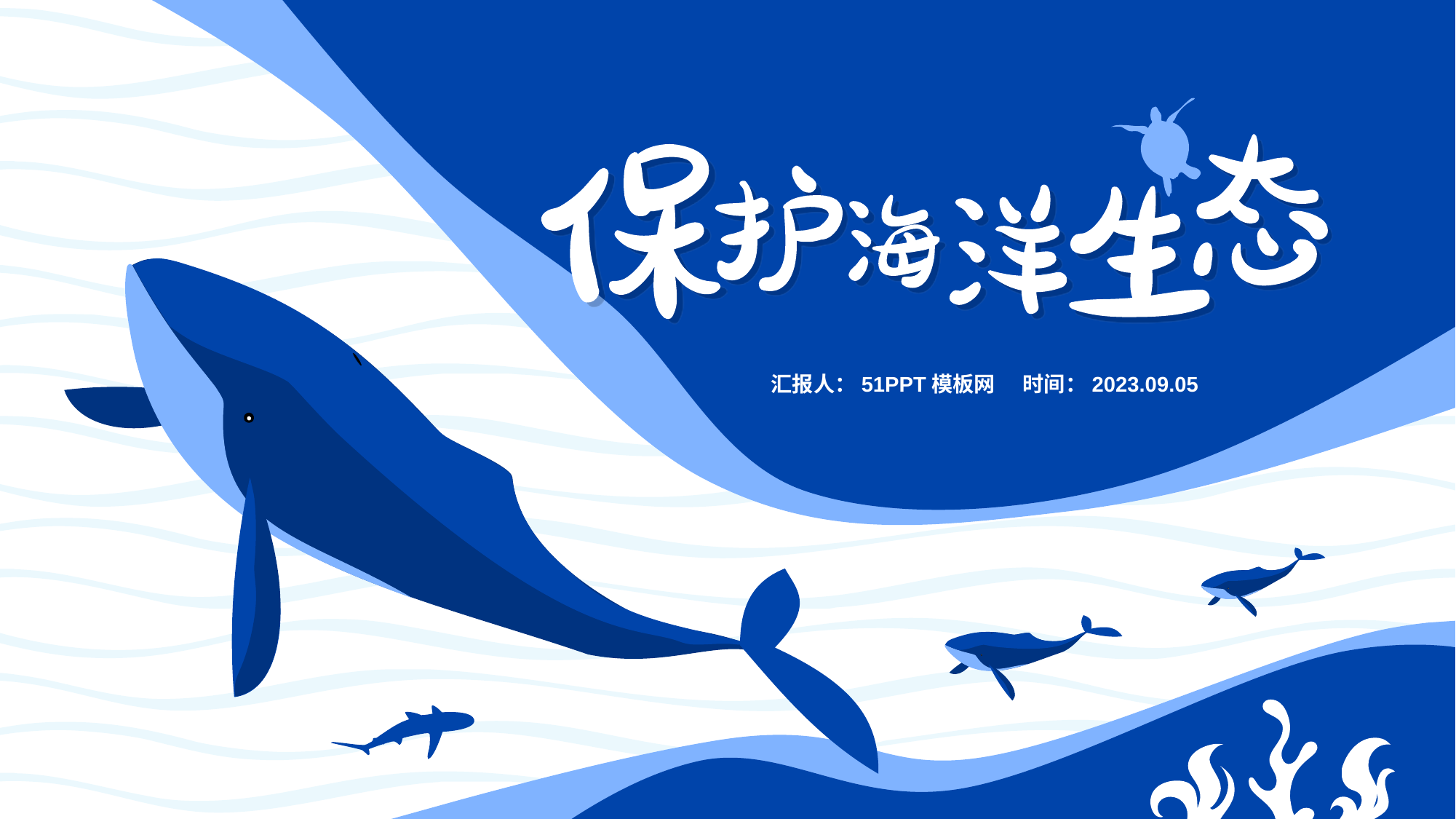

保
态

生
护
洋

海

时间：2023.09.05
汇报人：51PPT模板网